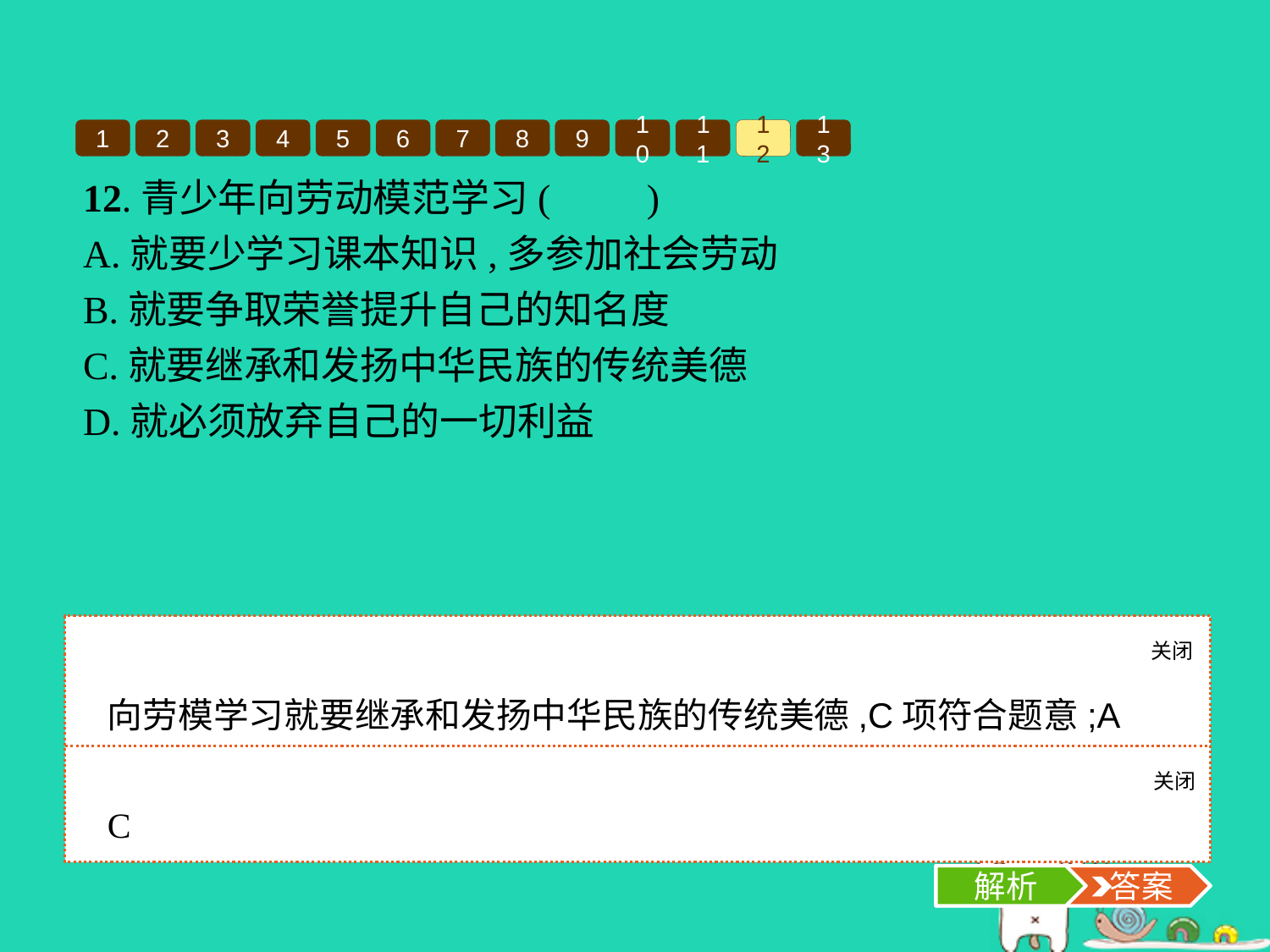

1
2
3
4
5
6
7
8
9
10
11
12
13
12.青少年向劳动模范学习(　　)
A.就要少学习课本知识,多参加社会劳动
B.就要争取荣誉提升自己的知名度
C.就要继承和发扬中华民族的传统美德
D.就必须放弃自己的一切利益

关闭
解析

向劳模学习就要继承和发扬中华民族的传统美德,C项符合题意;A项“少学习课本知识”的说法错误,B、D两项说法错误,应排除。故选C项。

关闭
解析
  答案

C
解析
  答案